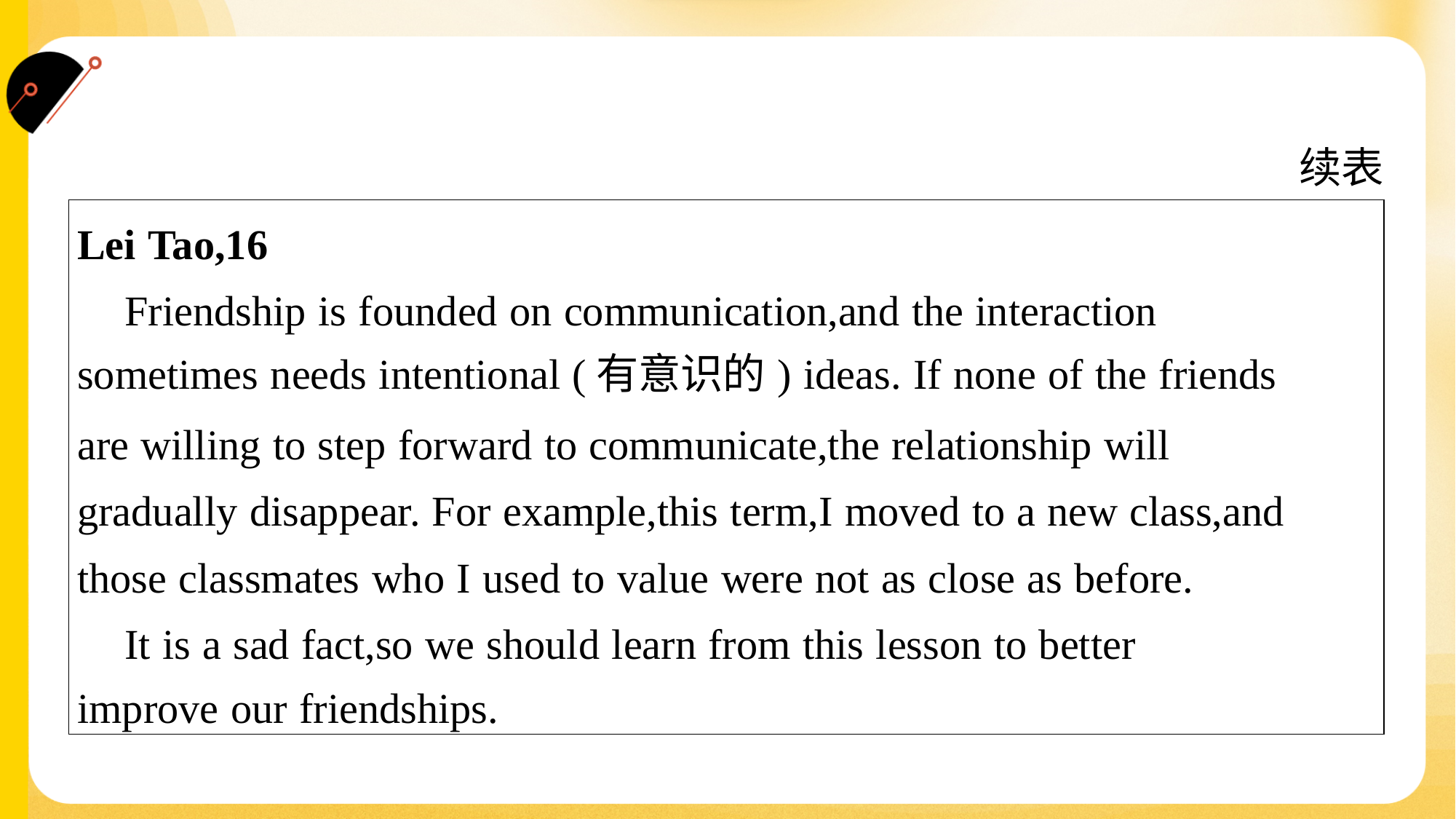

续表
| Lei Tao,16 Friendship is founded on communication,and the interaction sometimes needs intentional (有意识的) ideas. If none of the friends are willing to step forward to communicate,the relationship will gradually disappear. For example,this term,I moved to a new class,and those classmates who I used to value were not as close as before. It is a sad fact,so we should learn from this lesson to better improve our friendships. |
| --- |